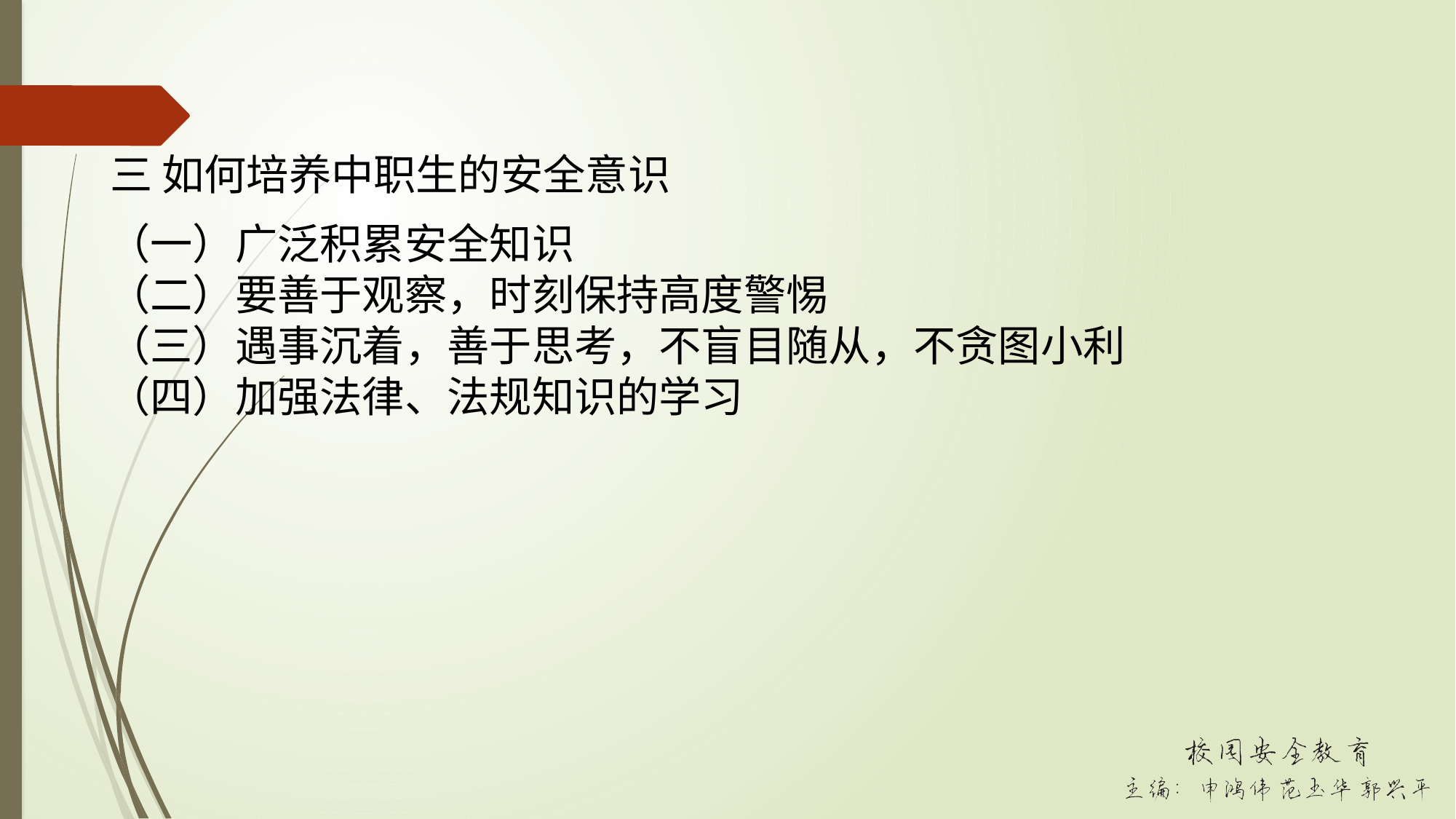

三 如何培养中职生的安全意识
（一）广泛积累安全知识
（二）要善于观察，时刻保持高度警惕
（三）遇事沉着，善于思考，不盲目随从，不贪图小利
（四）加强法律、法规知识的学习